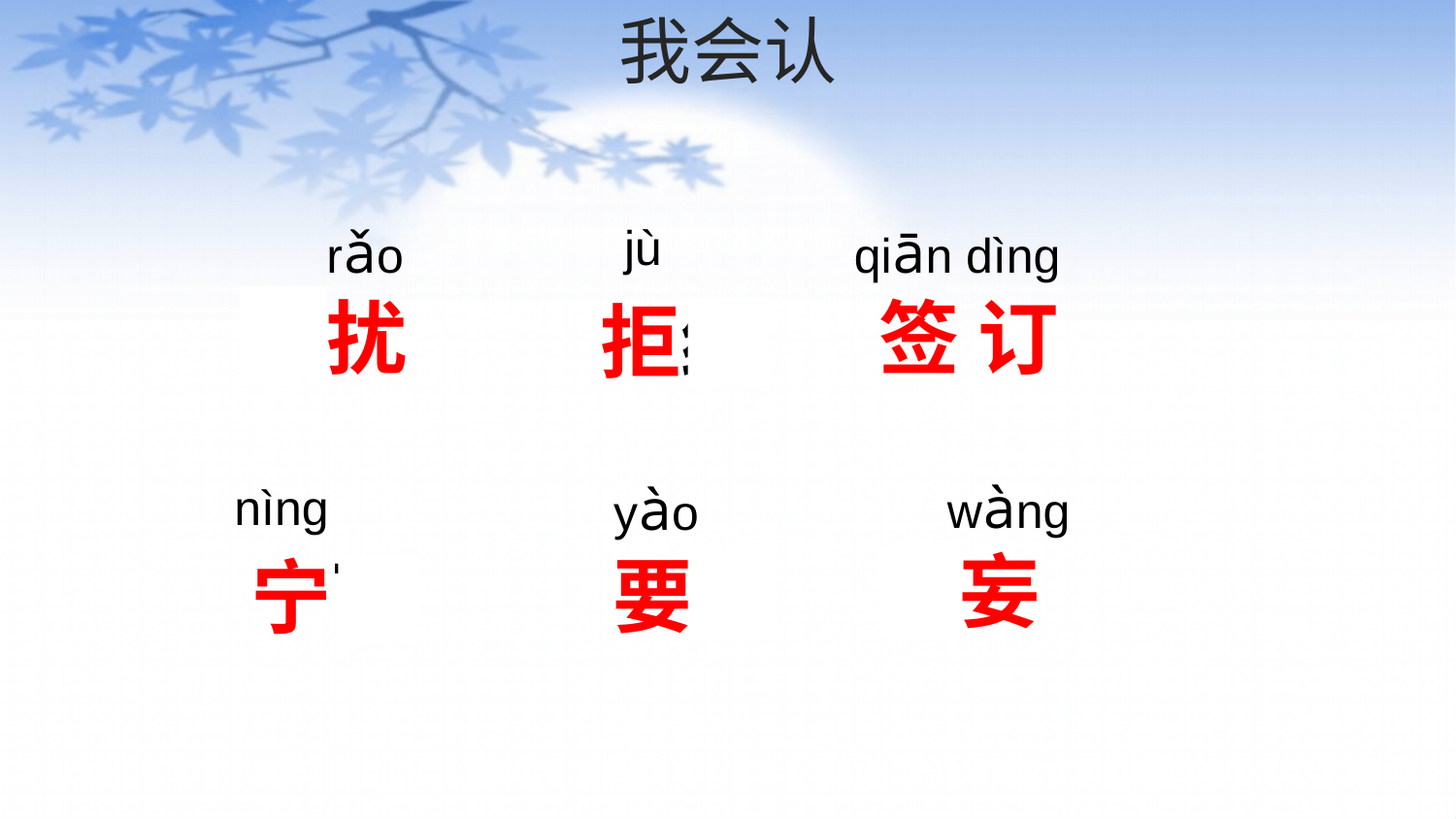

# 我会认
rǎo
jù
qiān dìng
打扰
签 订

拒绝

wàng
yào
nìng
狂妄
要求
宁可